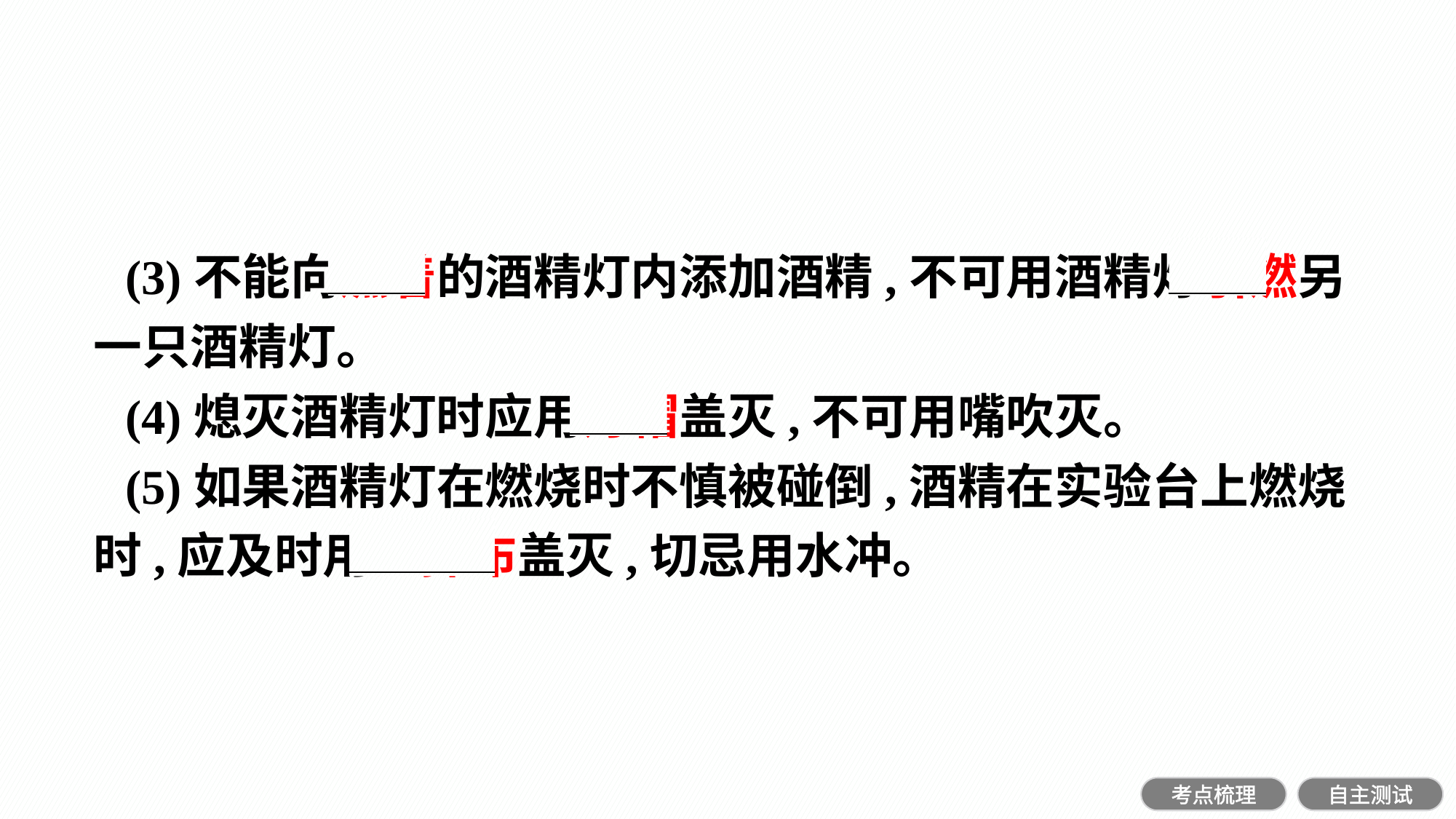

(3)不能向燃着的酒精灯内添加酒精,不可用酒精灯引燃另一只酒精灯。
(4)熄灭酒精灯时应用灯帽盖灭,不可用嘴吹灭。
(5)如果酒精灯在燃烧时不慎被碰倒,酒精在实验台上燃烧时,应及时用湿抹布盖灭,切忌用水冲。